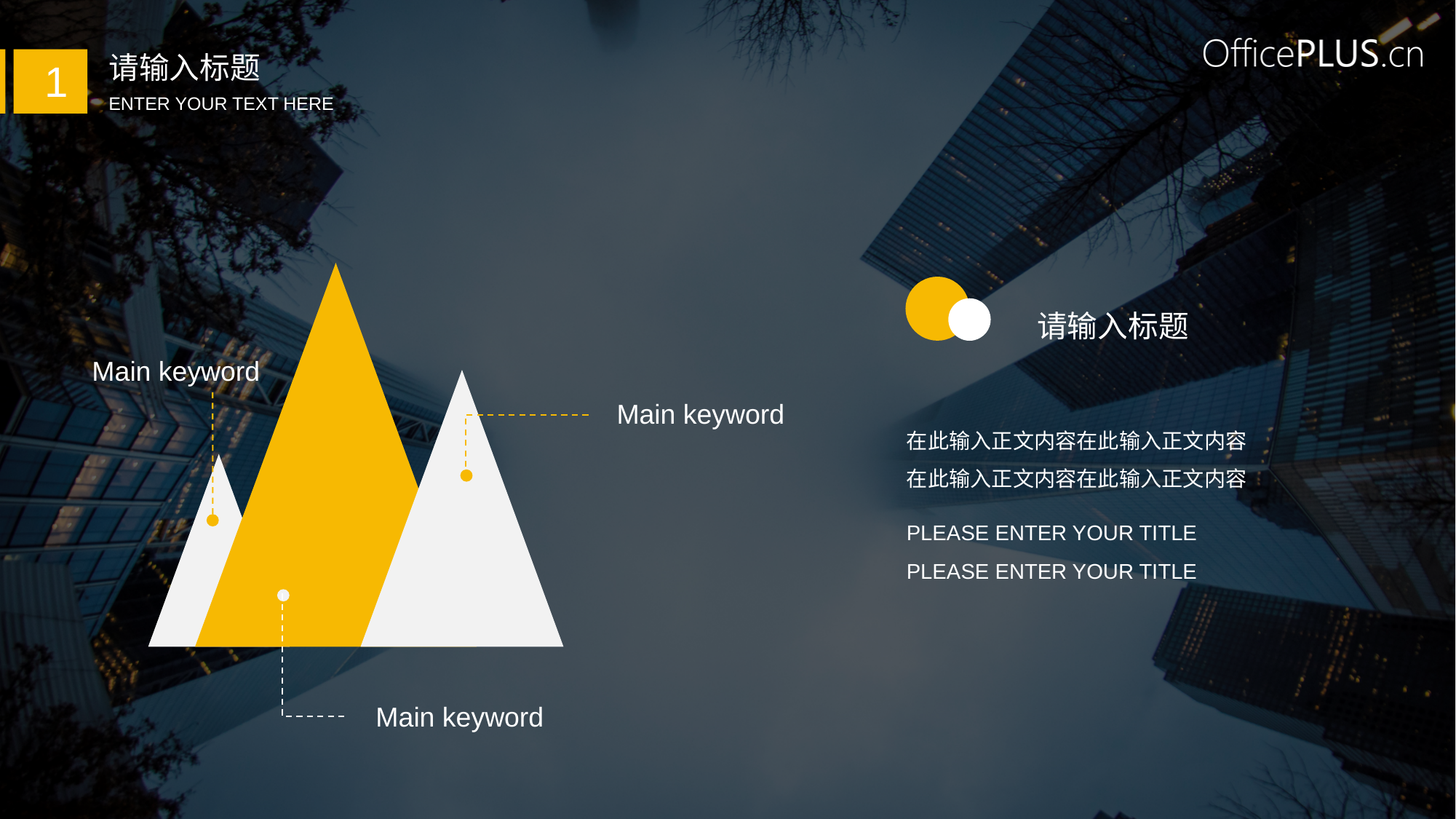

请输入标题

1
Enter your text here

 请输入标题
Main keyword

Main keyword

在此输入正文内容在此输入正文内容
在此输入正文内容在此输入正文内容

Please enter your title
Please enter your title

Main keyword